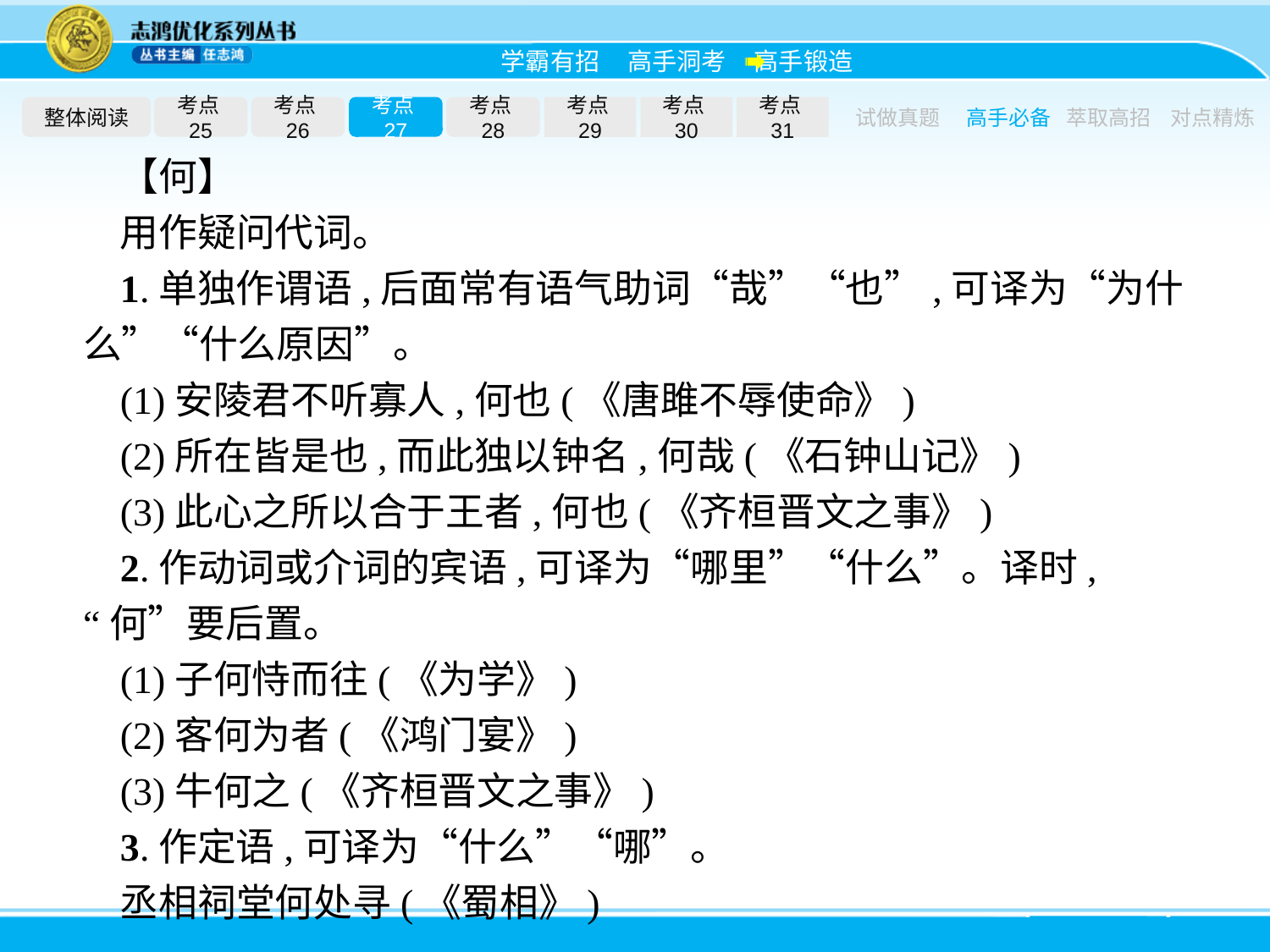

整体阅读
考点25
考点26
考点27
考点28
考点29
考点30
考点31
试做真题
高手必备
萃取高招
对点精炼
【何】
用作疑问代词。
1.单独作谓语,后面常有语气助词“哉”“也”,可译为“为什么”“什么原因”。
(1)安陵君不听寡人,何也(《唐雎不辱使命》)
(2)所在皆是也,而此独以钟名,何哉(《石钟山记》)
(3)此心之所以合于王者,何也(《齐桓晋文之事》)
2.作动词或介词的宾语,可译为“哪里”“什么”。译时,“何”要后置。
(1)子何恃而往(《为学》)
(2)客何为者(《鸿门宴》)
(3)牛何之(《齐桓晋文之事》)
3.作定语,可译为“什么”“哪”。
丞相祠堂何处寻(《蜀相》)